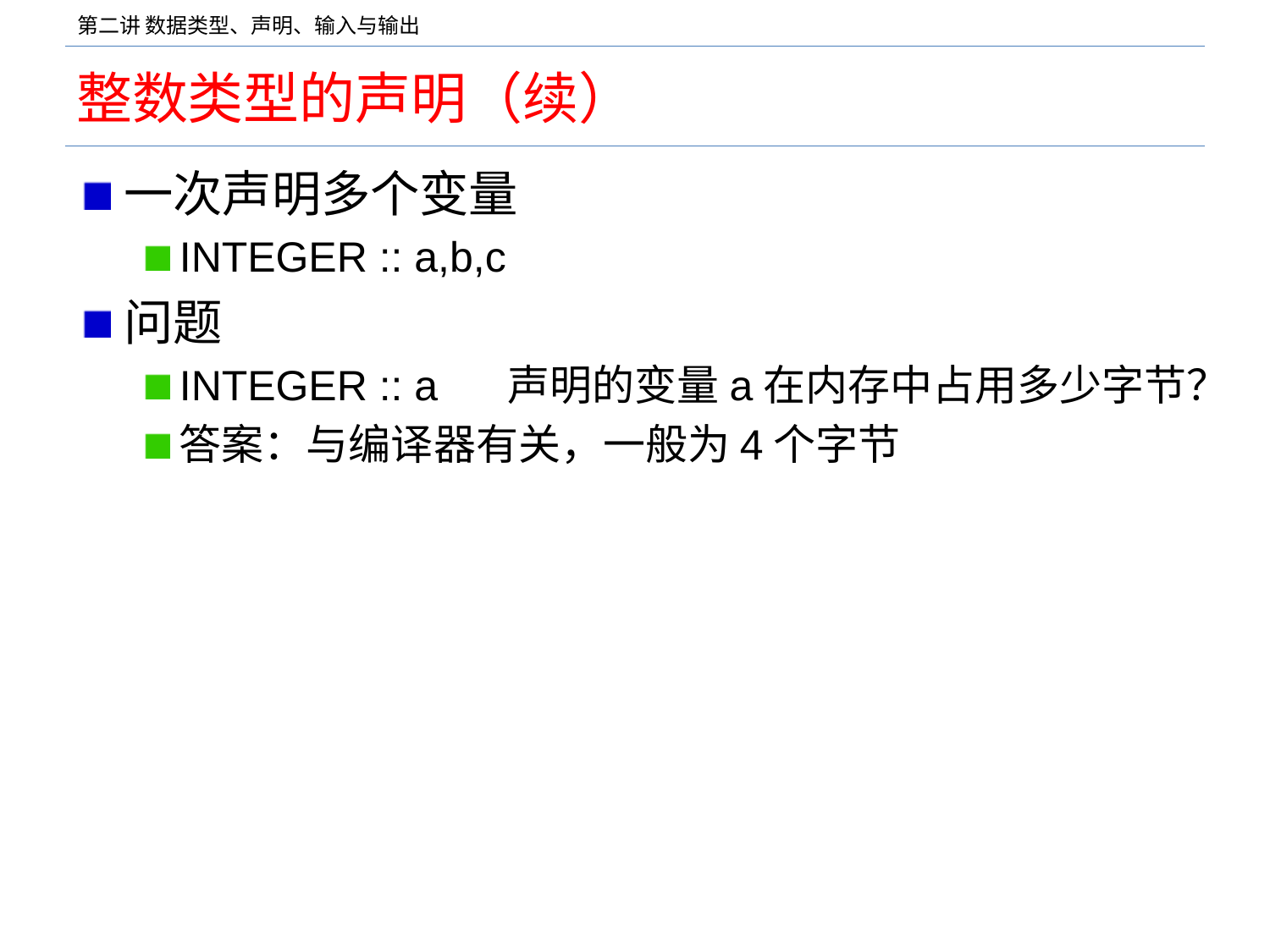

# 整数类型的声明（续）
一次声明多个变量
INTEGER :: a,b,c
问题
INTEGER :: a     声明的变量a在内存中占用多少字节？
答案：与编译器有关，一般为4个字节